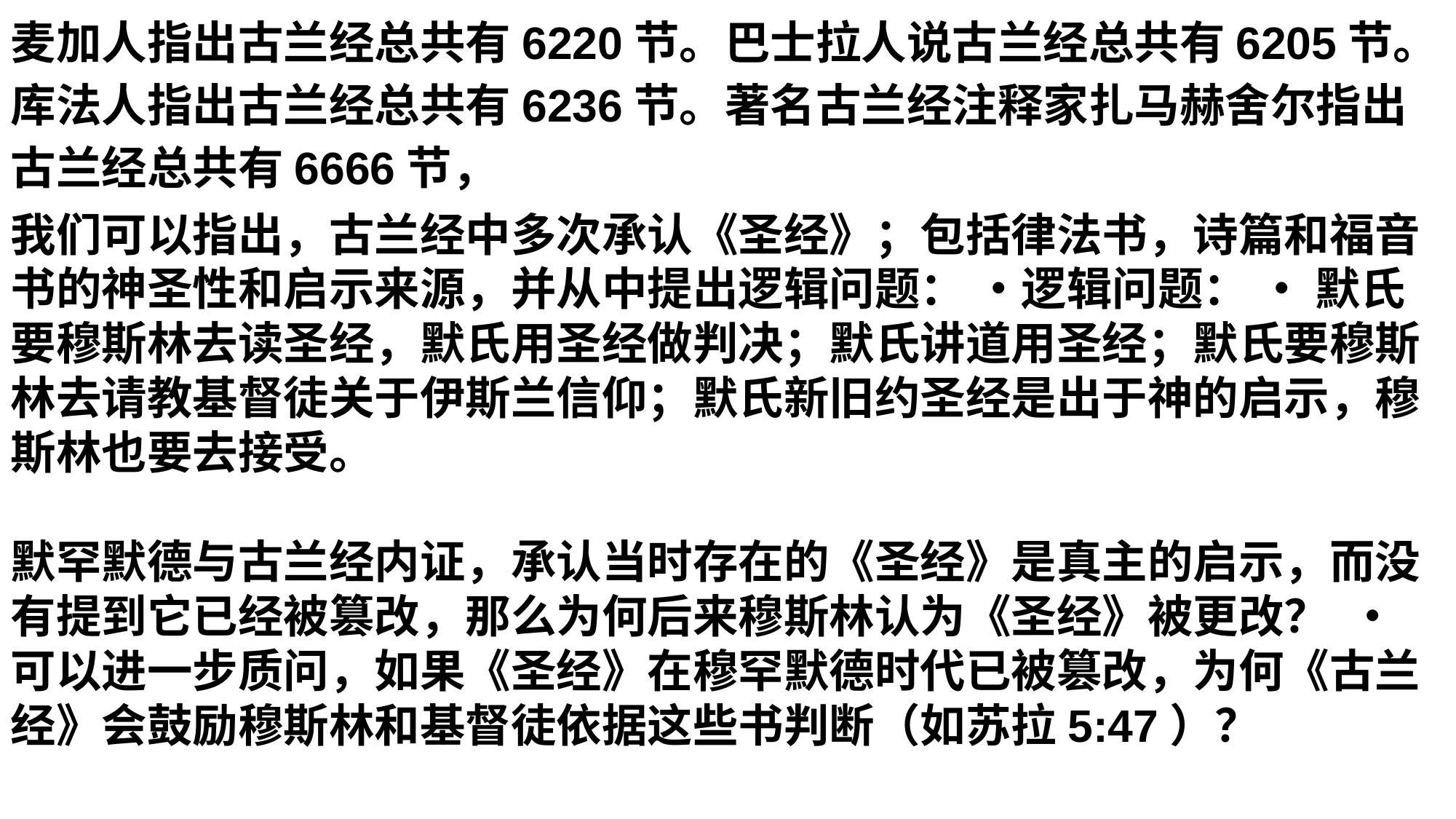

麦加人指出古兰经总共有6220节。巴士拉人说古兰经总共有6205节。库法人指出古兰经总共有6236节。著名古兰经注释家扎马赫舍尔指出古兰经总共有6666节，
我们可以指出，古兰经中多次承认《圣经》；包括律法书，诗篇和福音书的神圣性和启示来源，并从中提出逻辑问题： •逻辑问题： • 默氏要穆斯林去读圣经，默氏用圣经做判决；默氏讲道用圣经；默氏要穆斯林去请教基督徒关于伊斯兰信仰；默氏新旧约圣经是出于神的启示，穆斯林也要去接受。

默罕默德与古兰经内证，承认当时存在的《圣经》是真主的启示，而没有提到它已经被篡改，那么为何后来穆斯林认为《圣经》被更改？  • 可以进一步质问，如果《圣经》在穆罕默德时代已被篡改，为何《古兰经》会鼓励穆斯林和基督徒依据这些书判断（如苏拉5:47）？